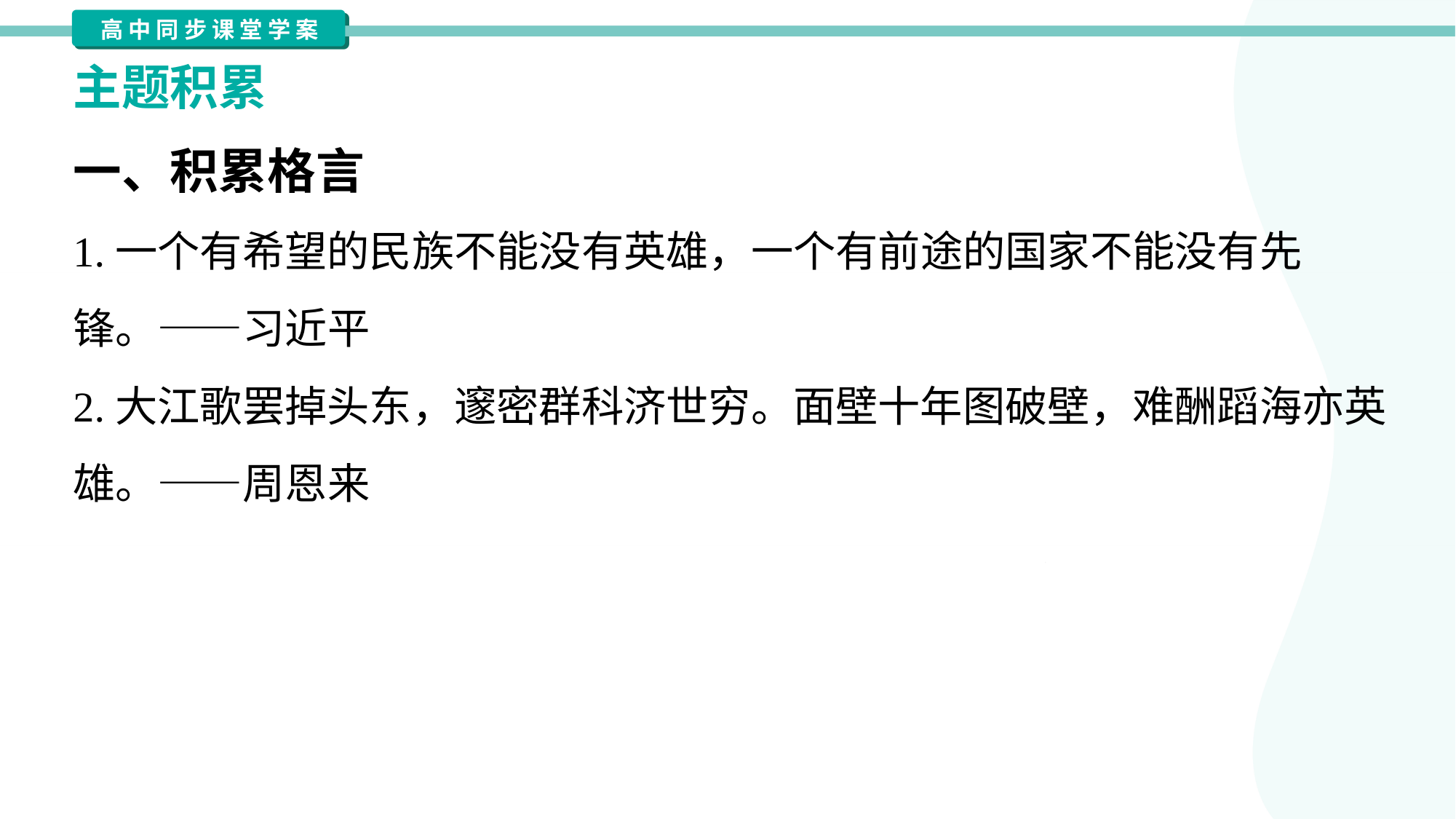

主题积累
一、积累格言
1.一个有希望的民族不能没有英雄，一个有前途的国家不能没有先
锋。——习近平
2.大江歌罢掉头东，邃密群科济世穷。面壁十年图破壁，难酬蹈海亦英
雄。——周恩来